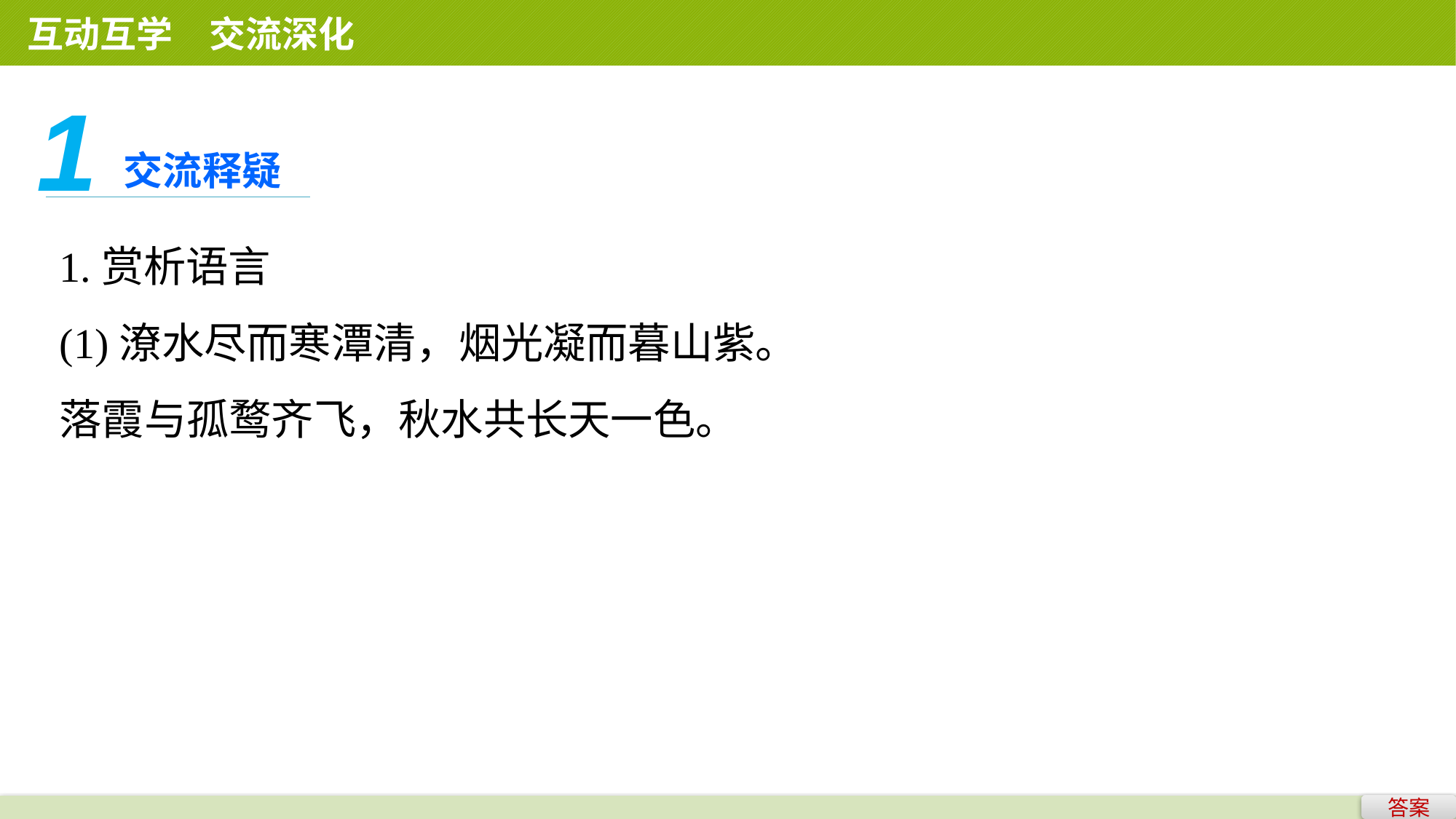

互动互学　交流深化
1
交流释疑
1.赏析语言
(1)潦水尽而寒潭清，烟光凝而暮山紫。
落霞与孤鹜齐飞，秋水共长天一色。
答案